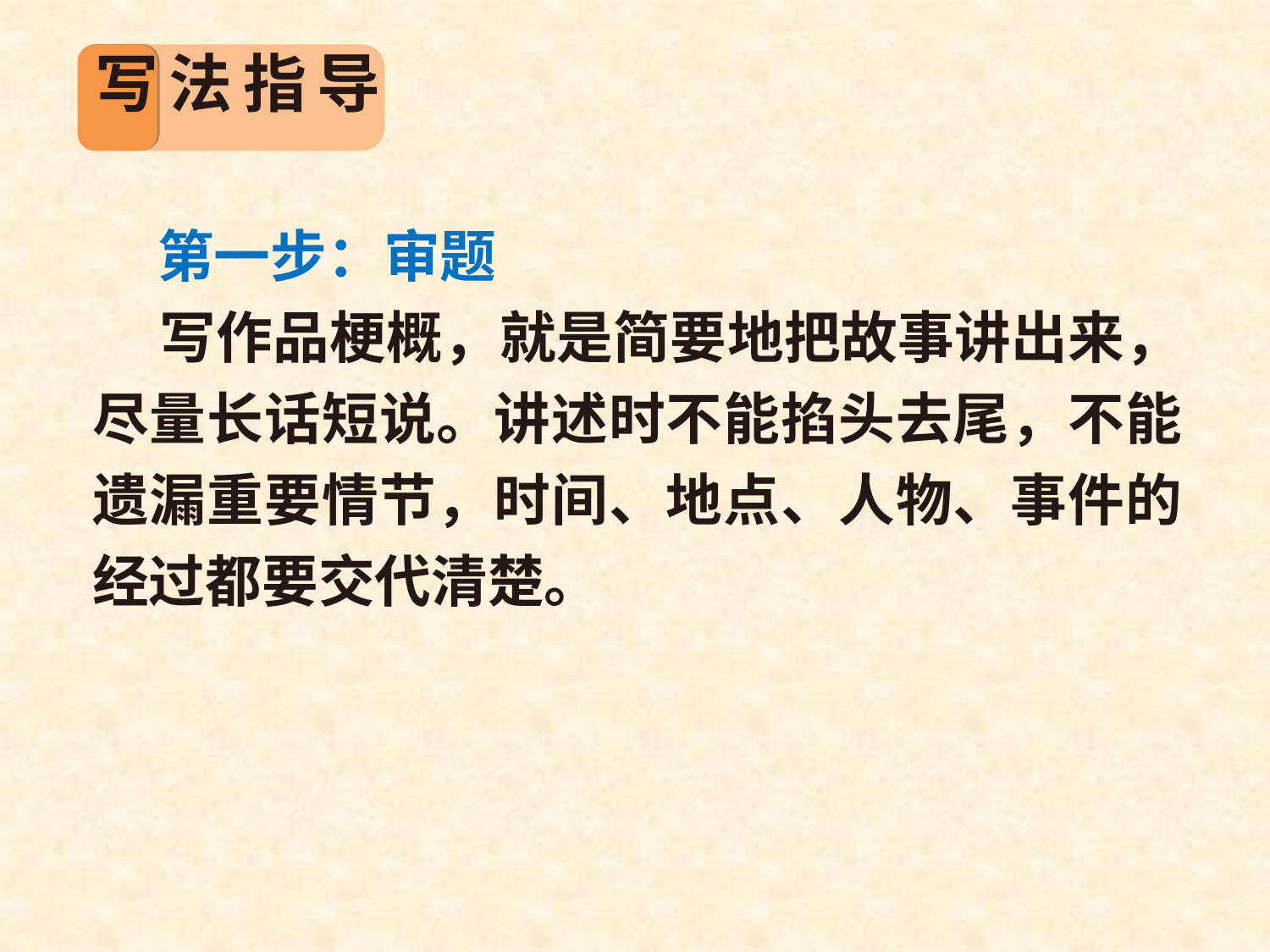

写法指导
    第一步：审题
    写作品梗概，就是简要地把故事讲出来，尽量长话短说。讲述时不能掐头去尾，不能遗漏重要情节，时间、地点、人物、事件的经过都要交代清楚。